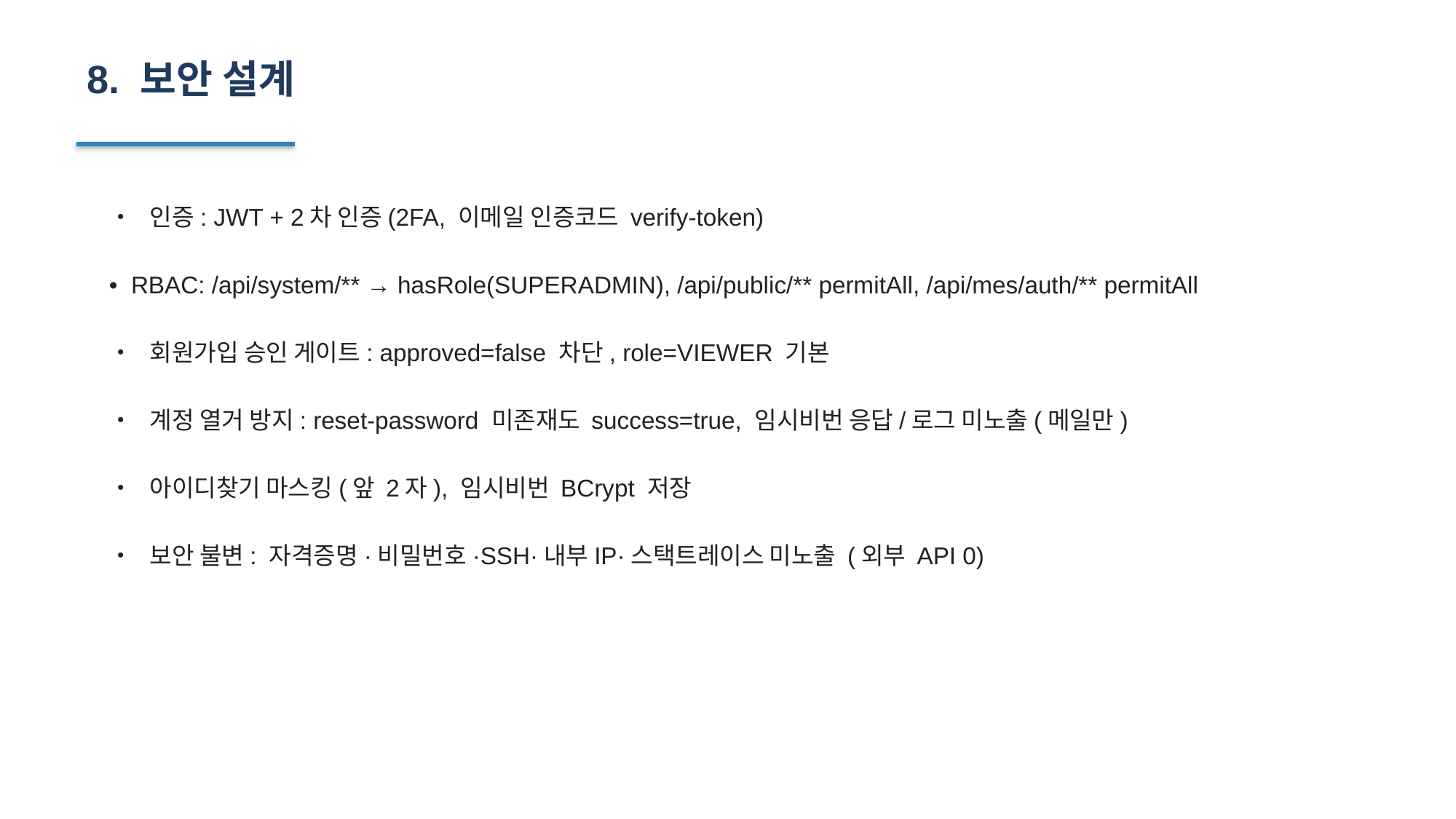

8. 보안 설계

•  인증: JWT + 2차 인증(2FA, 이메일 인증코드 verify-token)
•  RBAC: /api/system/** → hasRole(SUPERADMIN), /api/public/** permitAll, /api/mes/auth/** permitAll
•  회원가입 승인 게이트: approved=false 차단, role=VIEWER 기본
•  계정 열거 방지: reset-password 미존재도 success=true, 임시비번 응답/로그 미노출(메일만)
•  아이디찾기 마스킹(앞 2자), 임시비번 BCrypt 저장
•  보안 불변: 자격증명·비밀번호·SSH·내부IP·스택트레이스 미노출 (외부 API 0)